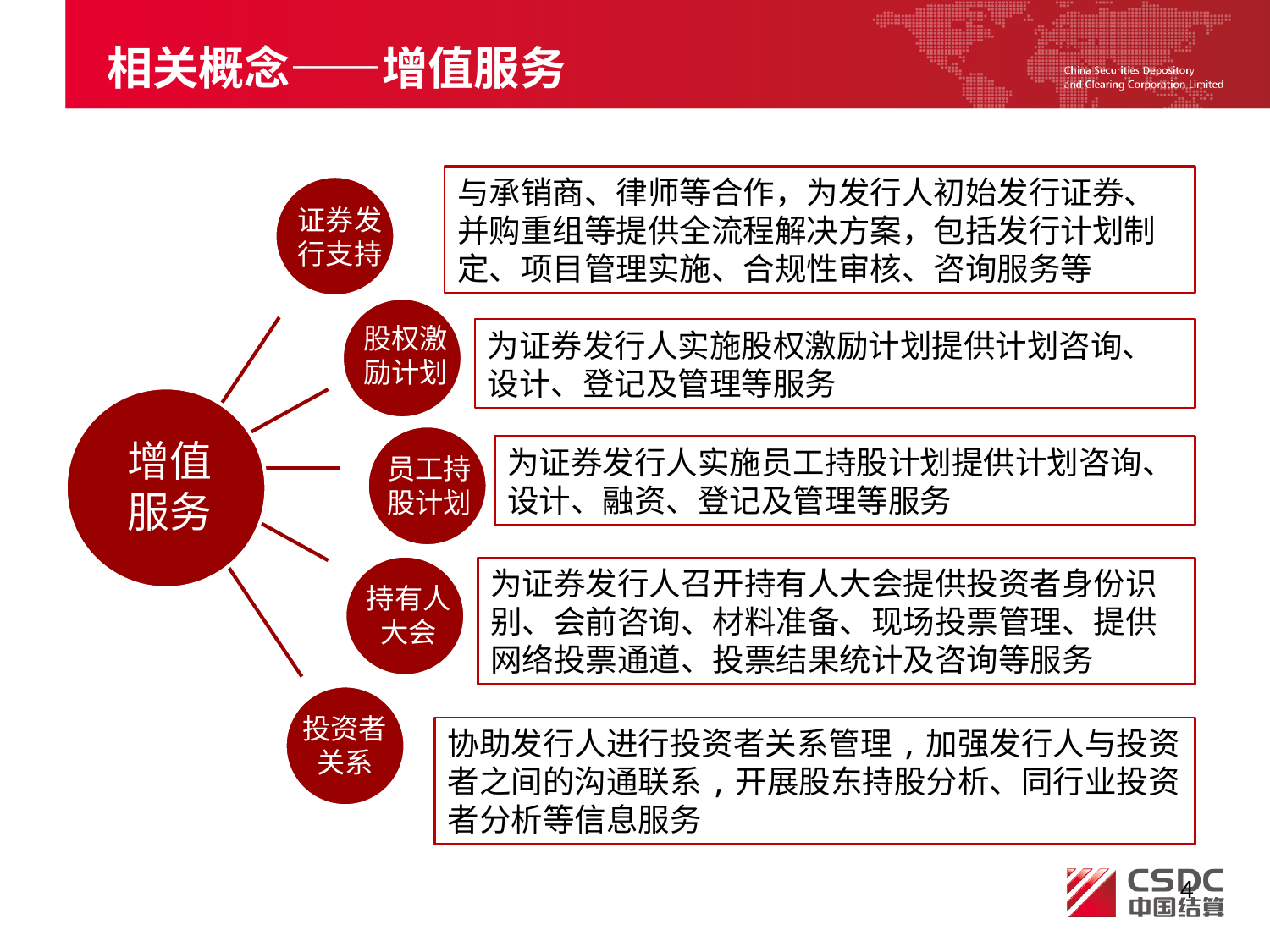

# 相关概念——增值服务
与承销商、律师等合作，为发行人初始发行证券、并购重组等提供全流程解决方案，包括发行计划制定、项目管理实施、合规性审核、咨询服务等

证券发行支持

股权激励计划
为证券发行人实施股权激励计划提供计划咨询、设计、登记及管理等服务

增值服务
为证券发行人实施员工持股计划提供计划咨询、设计、融资、登记及管理等服务
员工持股计划

为证券发行人召开持有人大会提供投资者身份识别、会前咨询、材料准备、现场投票管理、提供网络投票通道、投票结果统计及咨询等服务
持有人大会

投资者
关系
协助发行人进行投资者关系管理,加强发行人与投资者之间的沟通联系,开展股东持股分析、同行业投资者分析等信息服务
退出登记
4